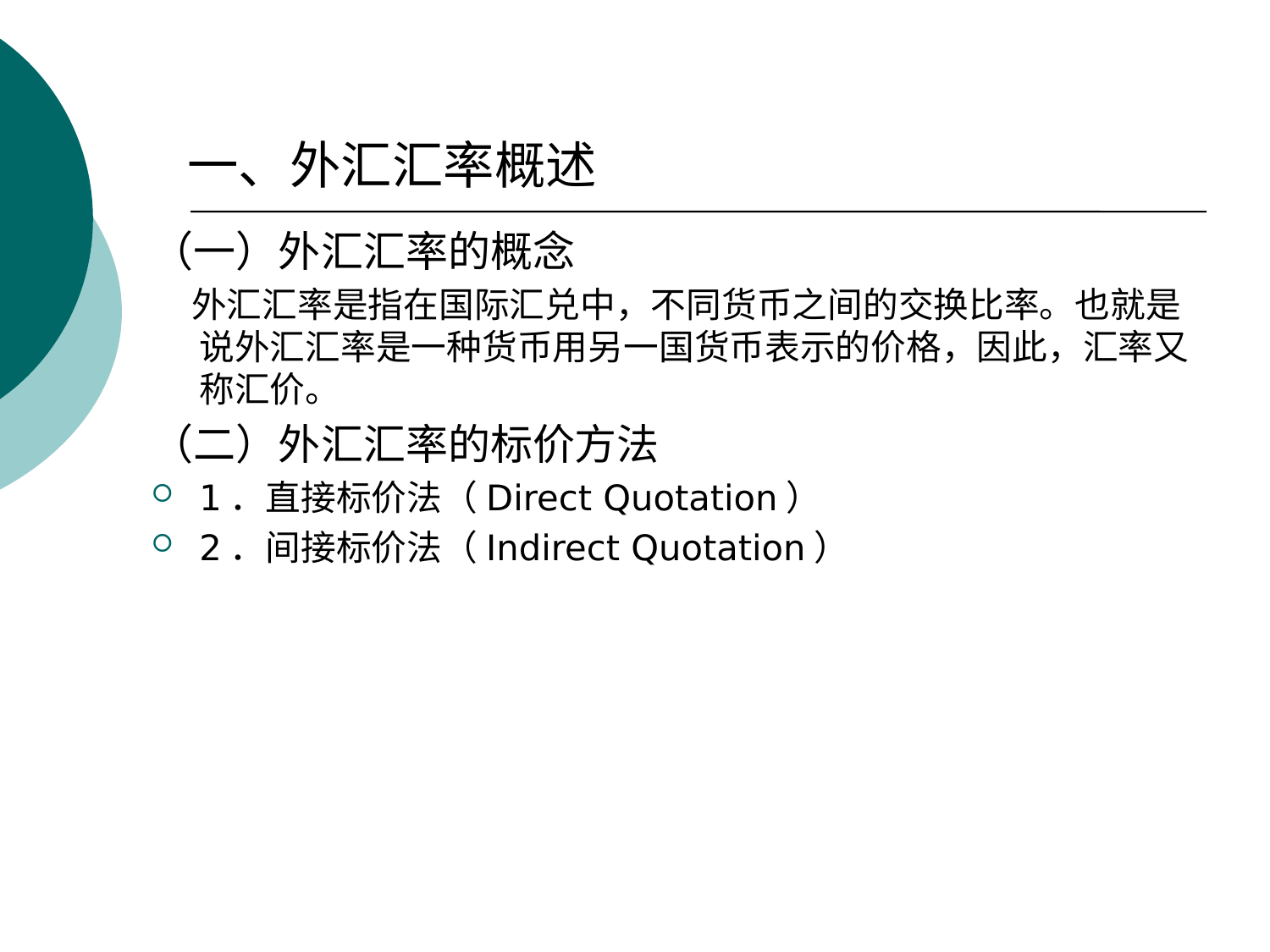

# 一、外汇汇率概述
（一）外汇汇率的概念
    外汇汇率是指在国际汇兑中，不同货币之间的交换比率。也就是说外汇汇率是一种货币用另一国货币表示的价格，因此，汇率又称汇价。
（二）外汇汇率的标价方法
1．直接标价法（Direct Quotation）
2．间接标价法（Indirect Quotation）